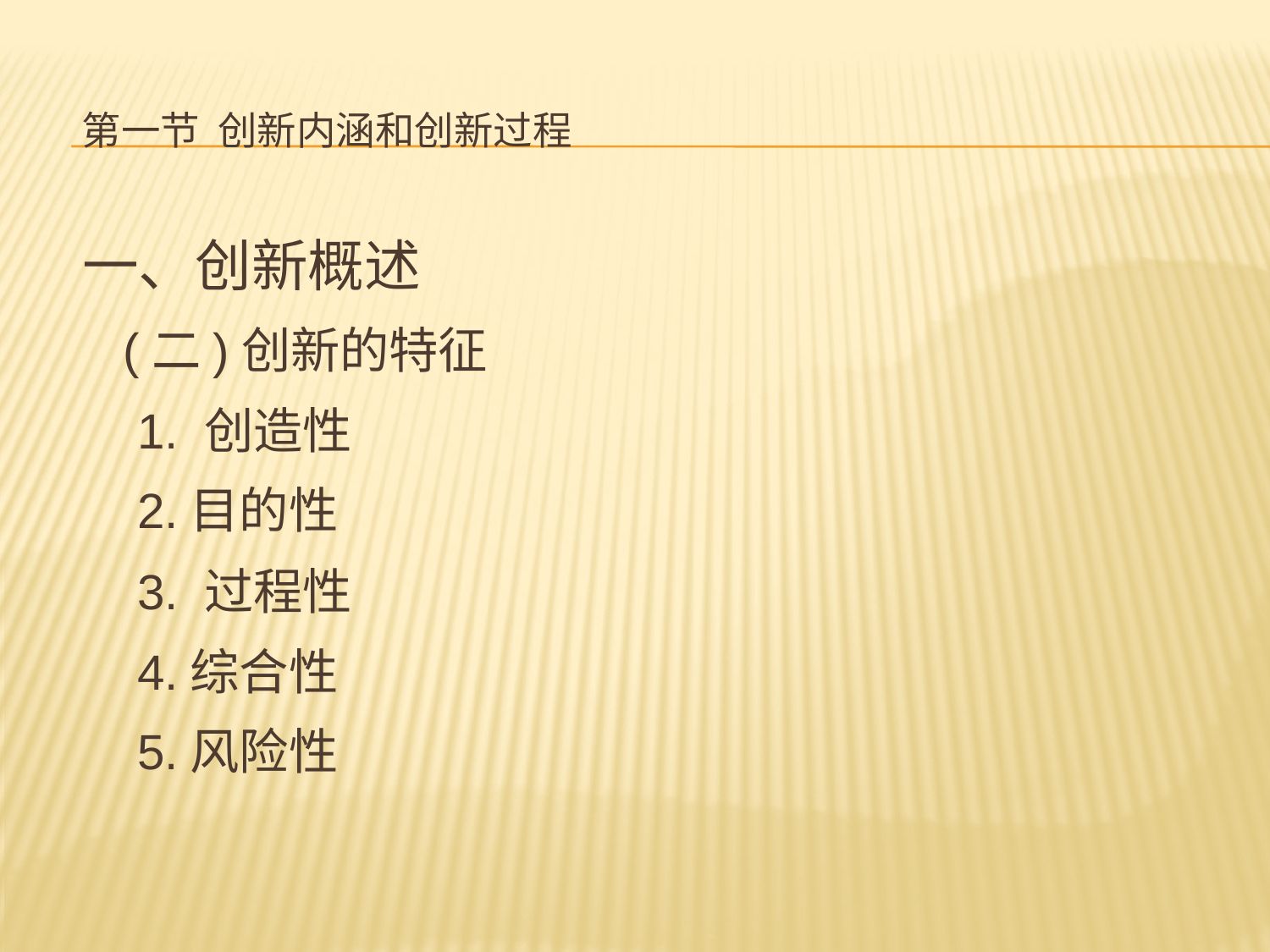

# 第一节  创新内涵和创新过程
一、创新概述
   (二)创新的特征
    1. 创造性
    2.目的性
    3. 过程性
    4.综合性
    5.风险性